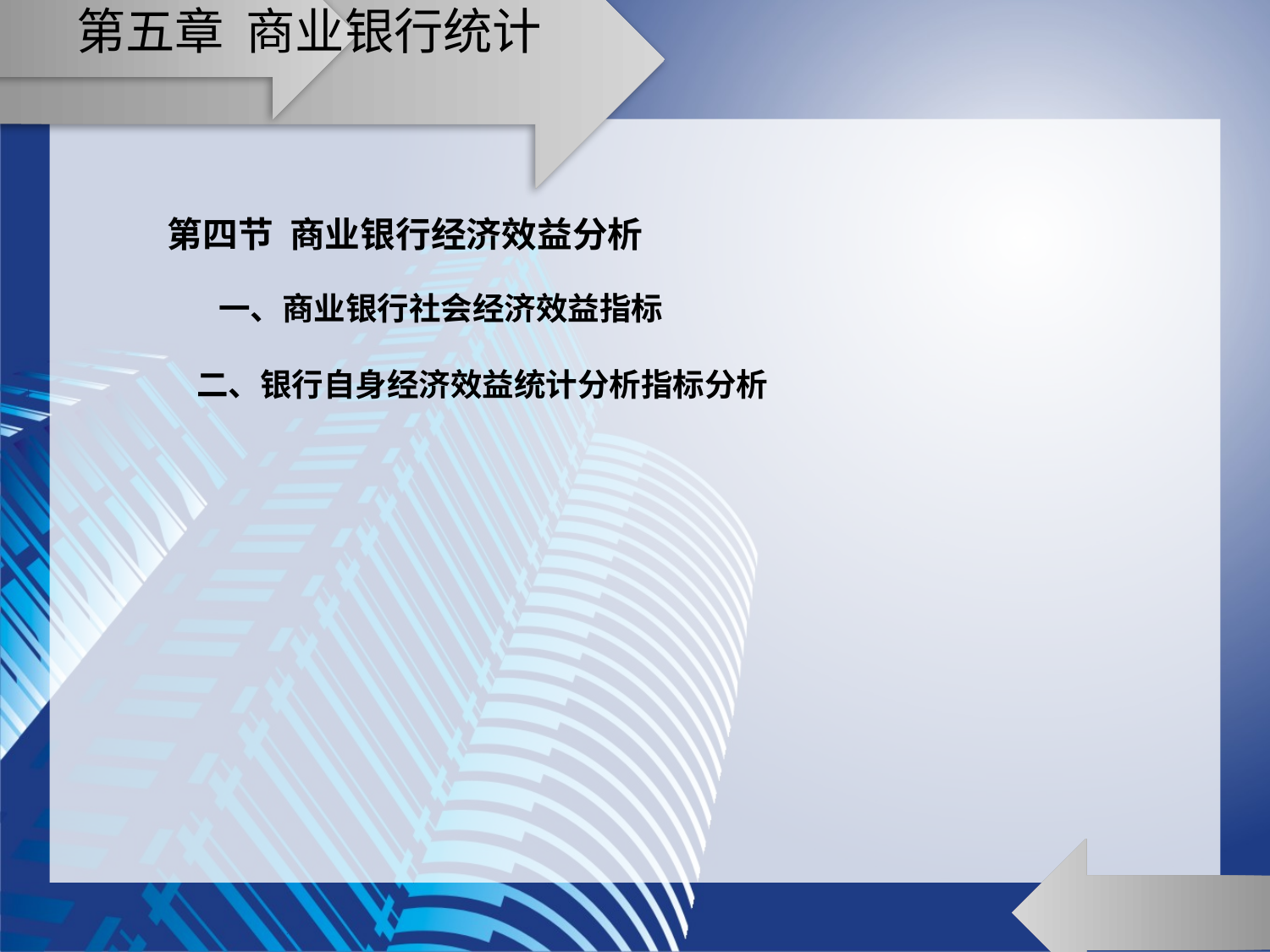

# 第五章  商业银行统计
第四节  商业银行经济效益分析

       一、商业银行社会经济效益指标

   二、银行自身经济效益统计分析指标分析